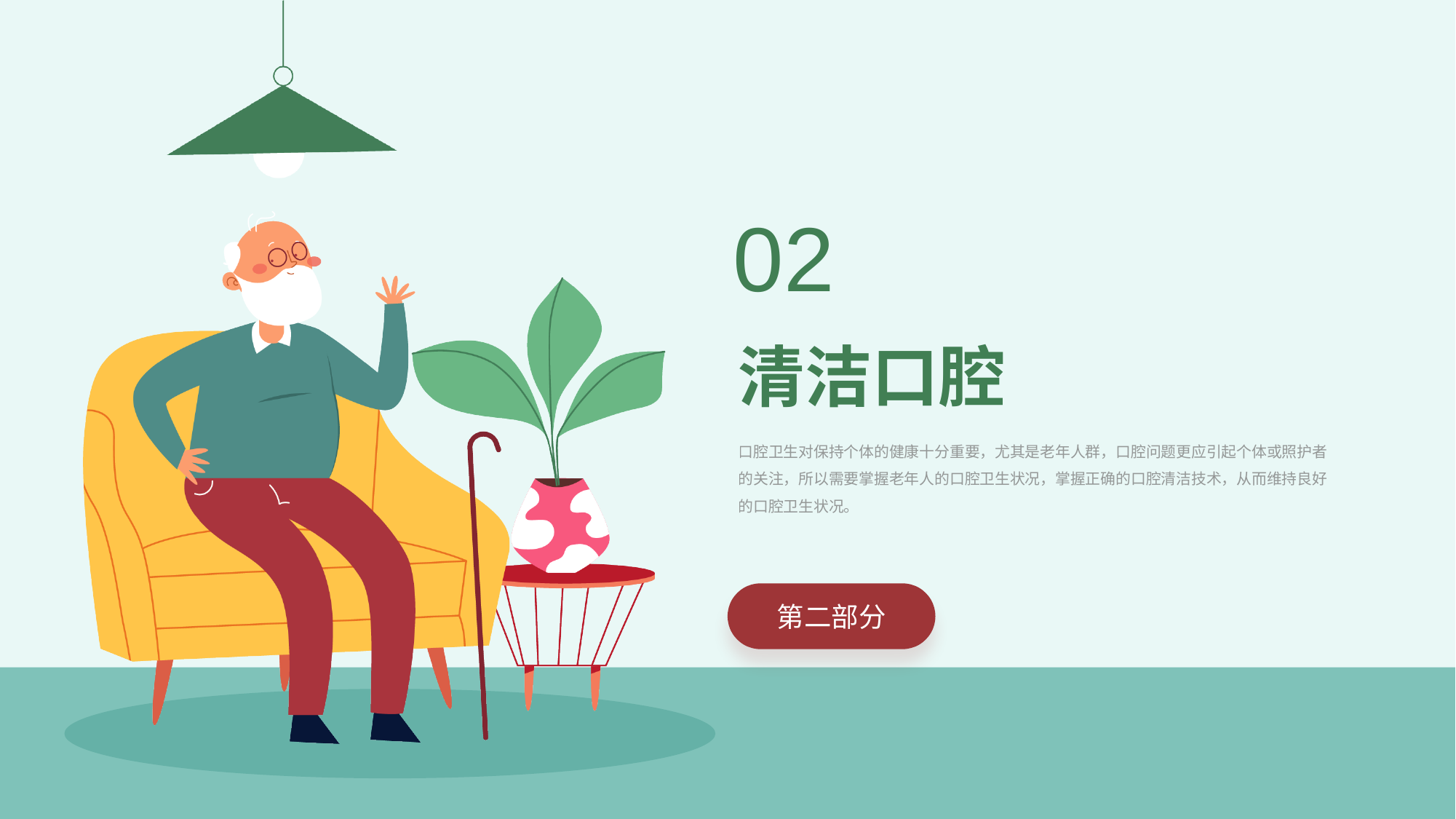

02
清洁口腔
口腔卫生对保持个体的健康十分重要，尤其是老年人群，口腔问题更应引起个体或照护者的关注，所以需要掌握老年人的口腔卫生状况，掌握正确的口腔清洁技术，从而维持良好的口腔卫生状况。

第二部分